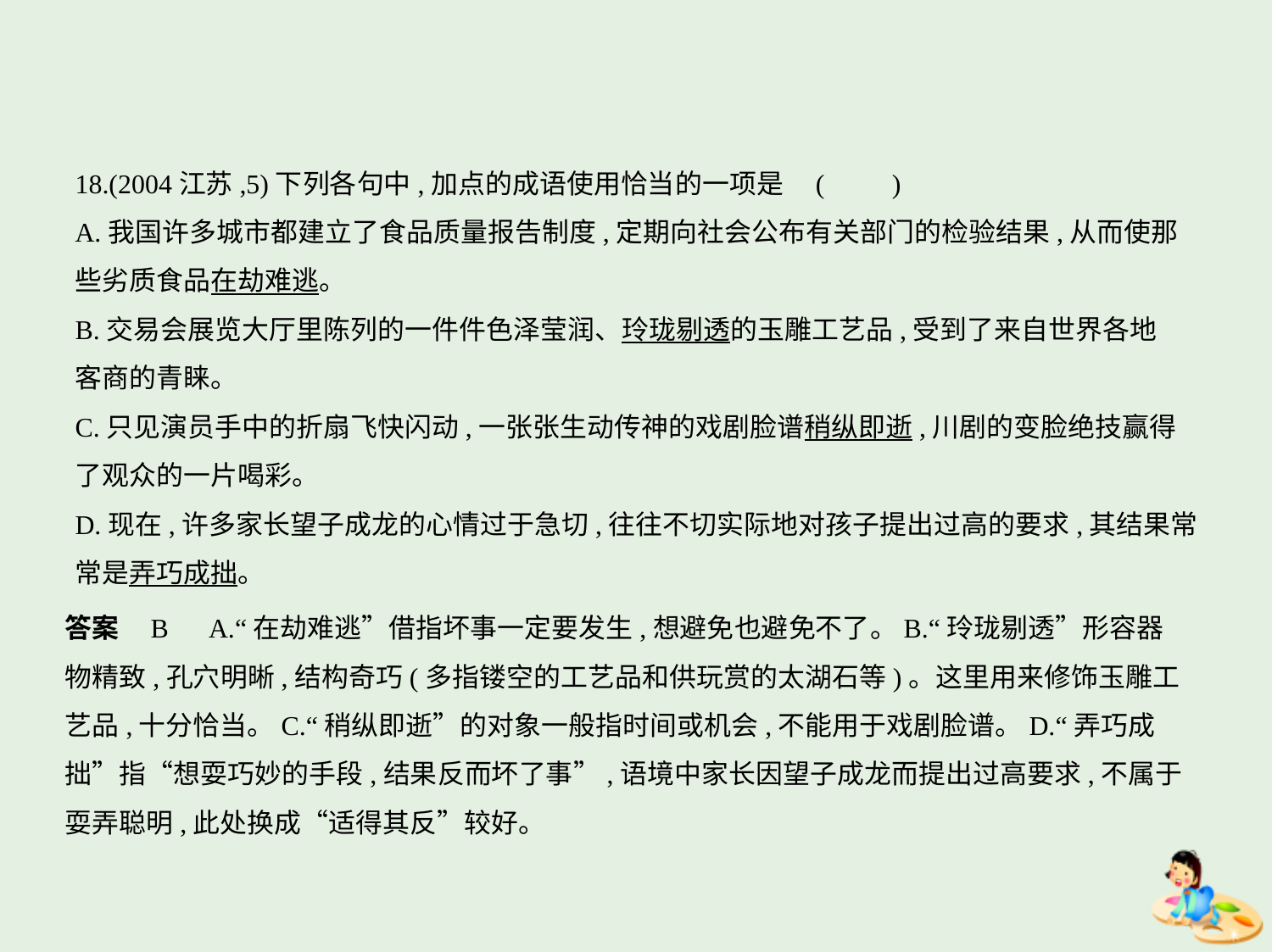

18.(2004江苏,5)下列各句中,加点的成语使用恰当的一项是 (　　)
A.我国许多城市都建立了食品质量报告制度,定期向社会公布有关部门的检验结果,从而使那
些劣质食品在劫难逃。
B.交易会展览大厅里陈列的一件件色泽莹润、玲珑剔透的玉雕工艺品,受到了来自世界各地
客商的青睐。
C.只见演员手中的折扇飞快闪动,一张张生动传神的戏剧脸谱稍纵即逝,川剧的变脸绝技赢得
了观众的一片喝彩。
D.现在,许多家长望子成龙的心情过于急切,往往不切实际地对孩子提出过高的要求,其结果常
常是弄巧成拙。
答案    B　A.“在劫难逃”借指坏事一定要发生,想避免也避免不了。B.“玲珑剔透”形容器
物精致,孔穴明晰,结构奇巧(多指镂空的工艺品和供玩赏的太湖石等)。这里用来修饰玉雕工
艺品,十分恰当。C.“稍纵即逝”的对象一般指时间或机会,不能用于戏剧脸谱。D.“弄巧成
拙”指“想耍巧妙的手段,结果反而坏了事”,语境中家长因望子成龙而提出过高要求,不属于
耍弄聪明,此处换成“适得其反”较好。